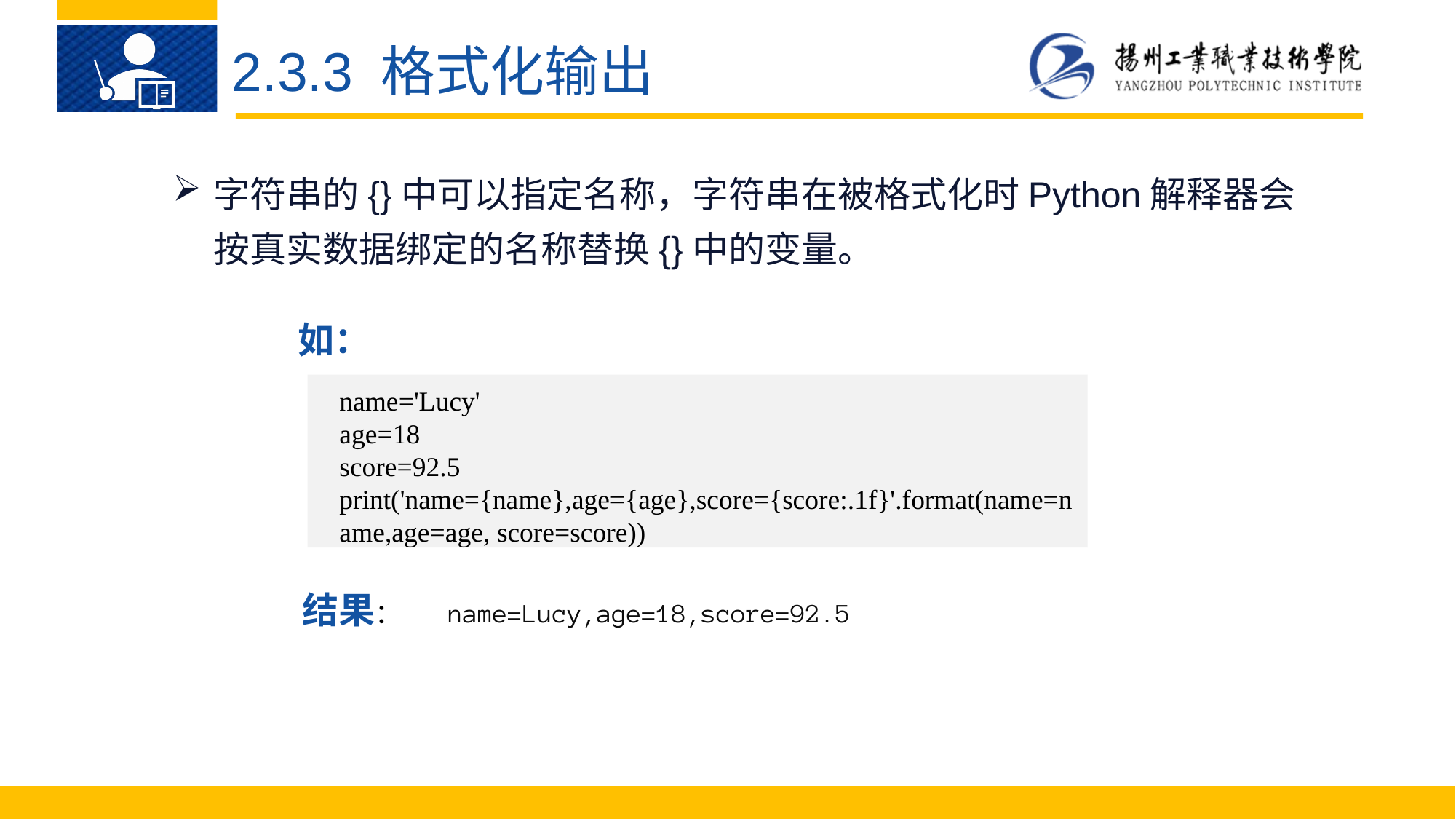

2.3.3 格式化输出
字符串的{}中可以指定名称，字符串在被格式化时Python解释器会按真实数据绑定的名称替换{}中的变量。
如：
name='Lucy'
age=18
score=92.5
print('name={name},age={age},score={score:.1f}'.format(name=name,age=age, score=score))
结果：
name=Lucy,age=18,score=92.5